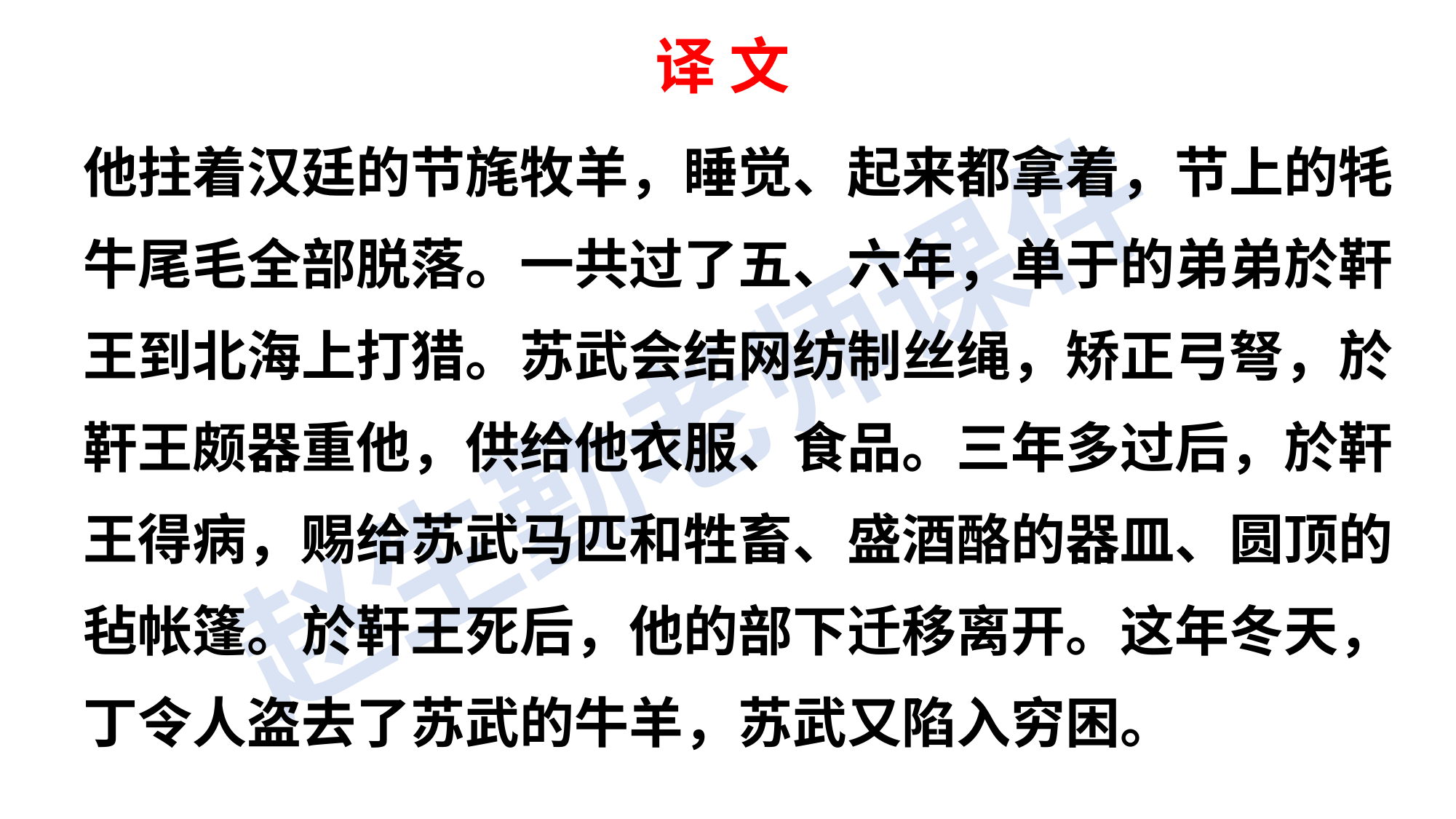

译 文
他拄着汉廷的节旄牧羊，睡觉、起来都拿着，节上的牦牛尾毛全部脱落。一共过了五、六年，单于的弟弟於靬王到北海上打猎。苏武会结网纺制丝绳，矫正弓弩，於靬王颇器重他，供给他衣服、食品。三年多过后，於靬王得病，赐给苏武马匹和牲畜、盛酒酪的器皿、圆顶的毡帐篷。於靬王死后，他的部下迁移离开。这年冬天，丁令人盗去了苏武的牛羊，苏武又陷入穷困。